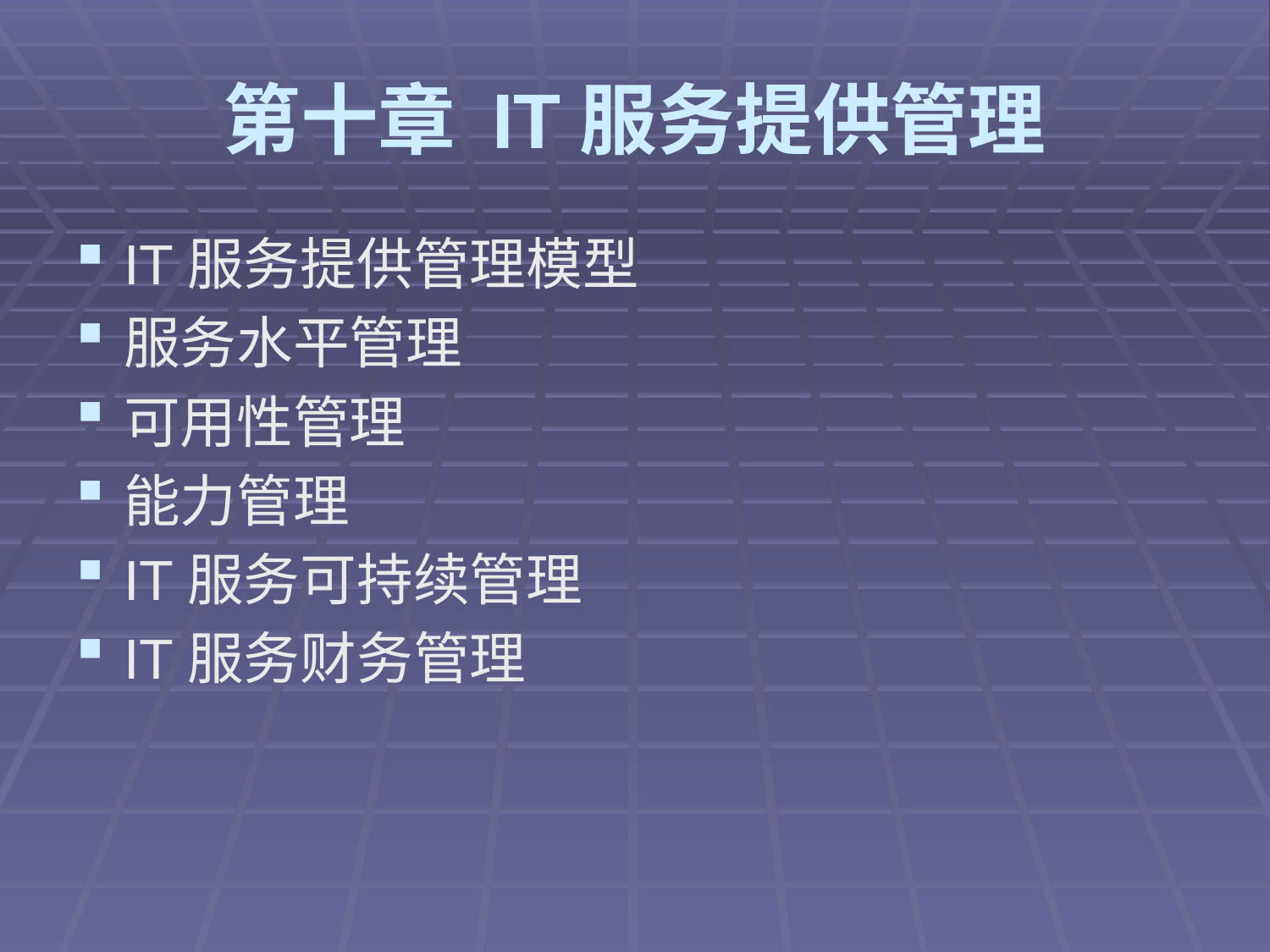

# 第十章 IT服务提供管理
IT服务提供管理模型
服务水平管理
可用性管理
能力管理
IT服务可持续管理
IT服务财务管理